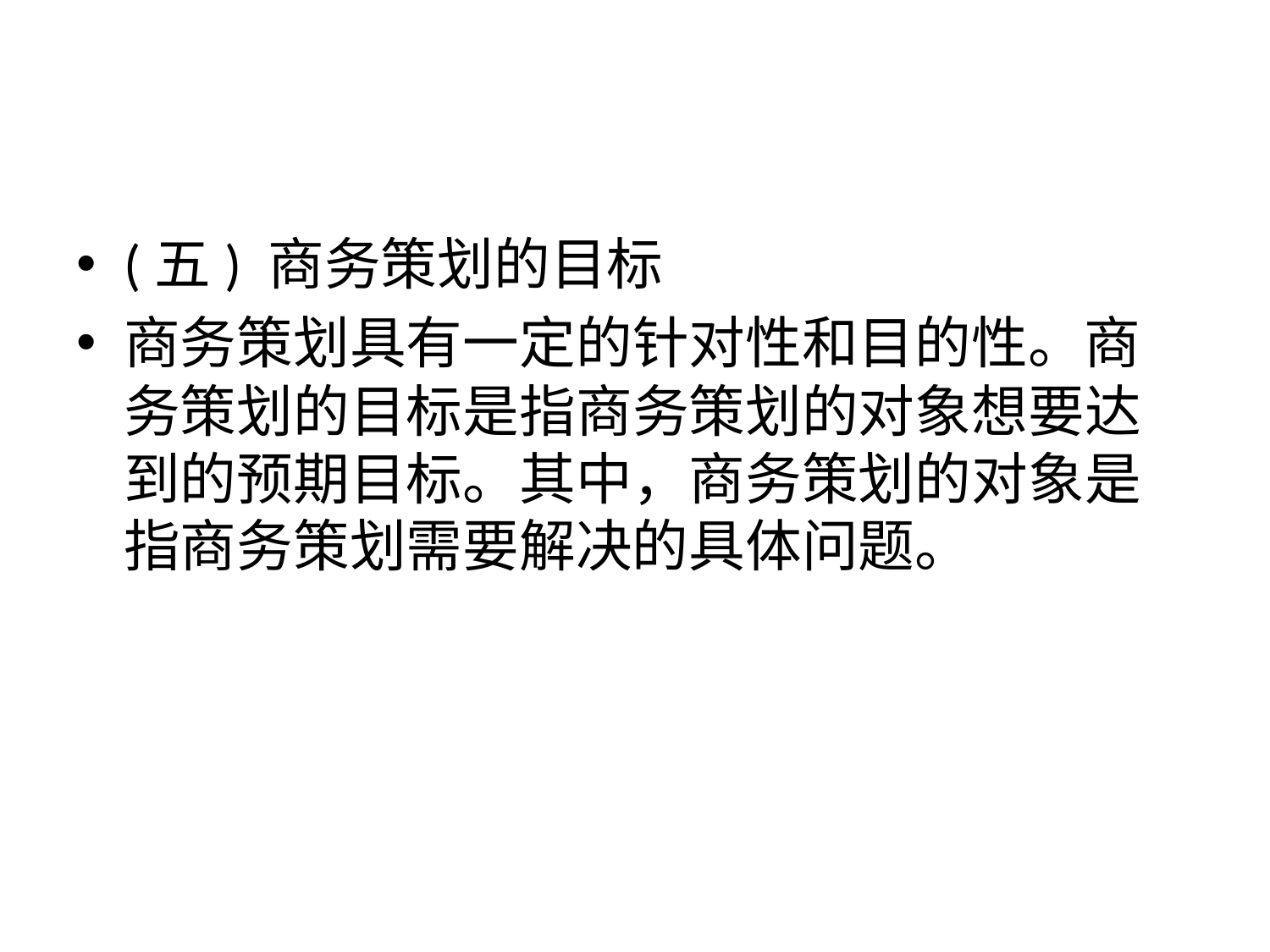

#
(五) 商务策划的目标
商务策划具有一定的针对性和目的性。商务策划的目标是指商务策划的对象想要达到的预期目标。其中，商务策划的对象是指商务策划需要解决的具体问题。